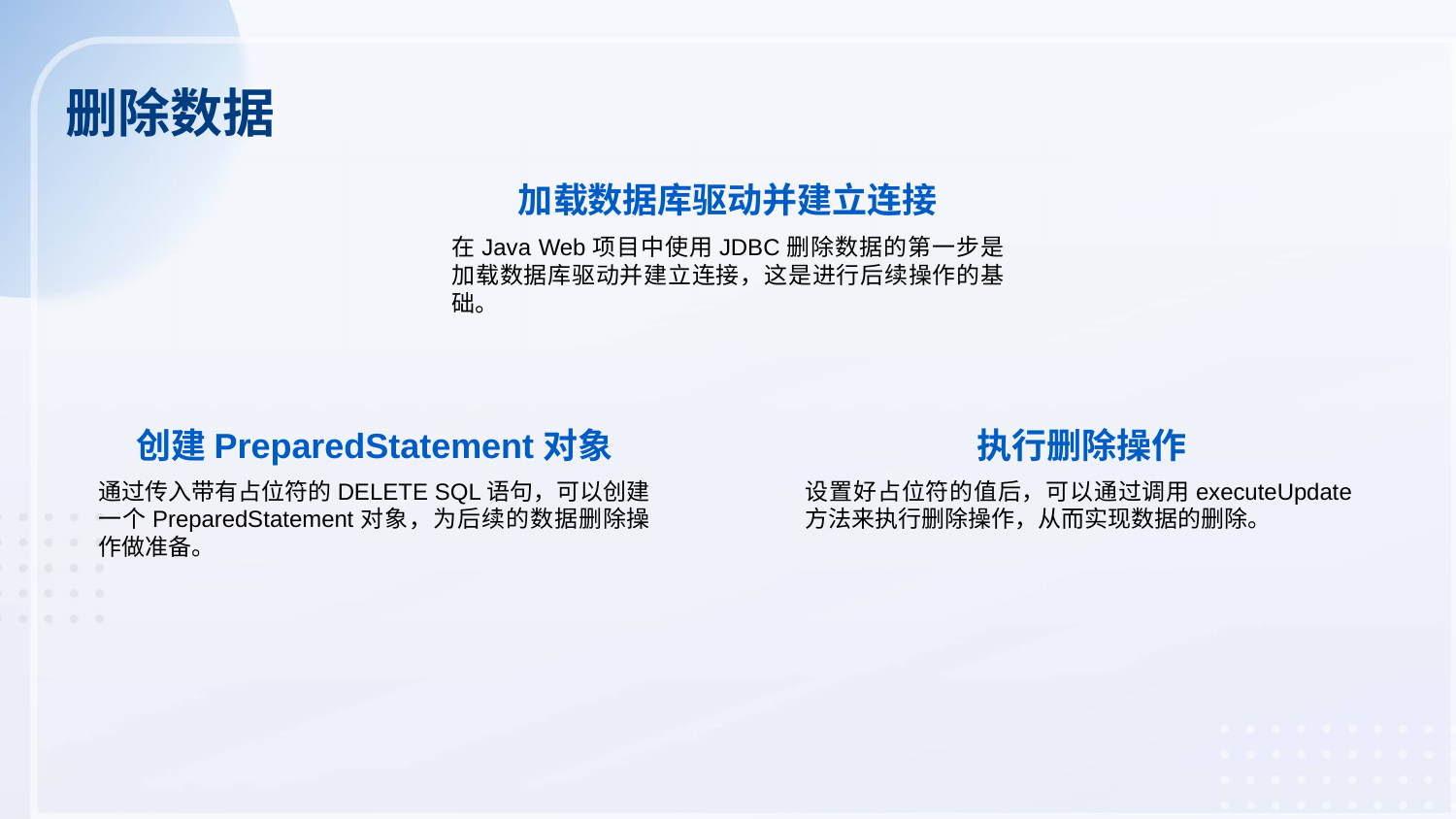

删除数据
加载数据库驱动并建立连接
在Java Web项目中使用JDBC删除数据的第一步是加载数据库驱动并建立连接，这是进行后续操作的基础。
创建PreparedStatement对象
执行删除操作
通过传入带有占位符的DELETE SQL语句，可以创建一个PreparedStatement对象，为后续的数据删除操作做准备。
设置好占位符的值后，可以通过调用executeUpdate方法来执行删除操作，从而实现数据的删除。